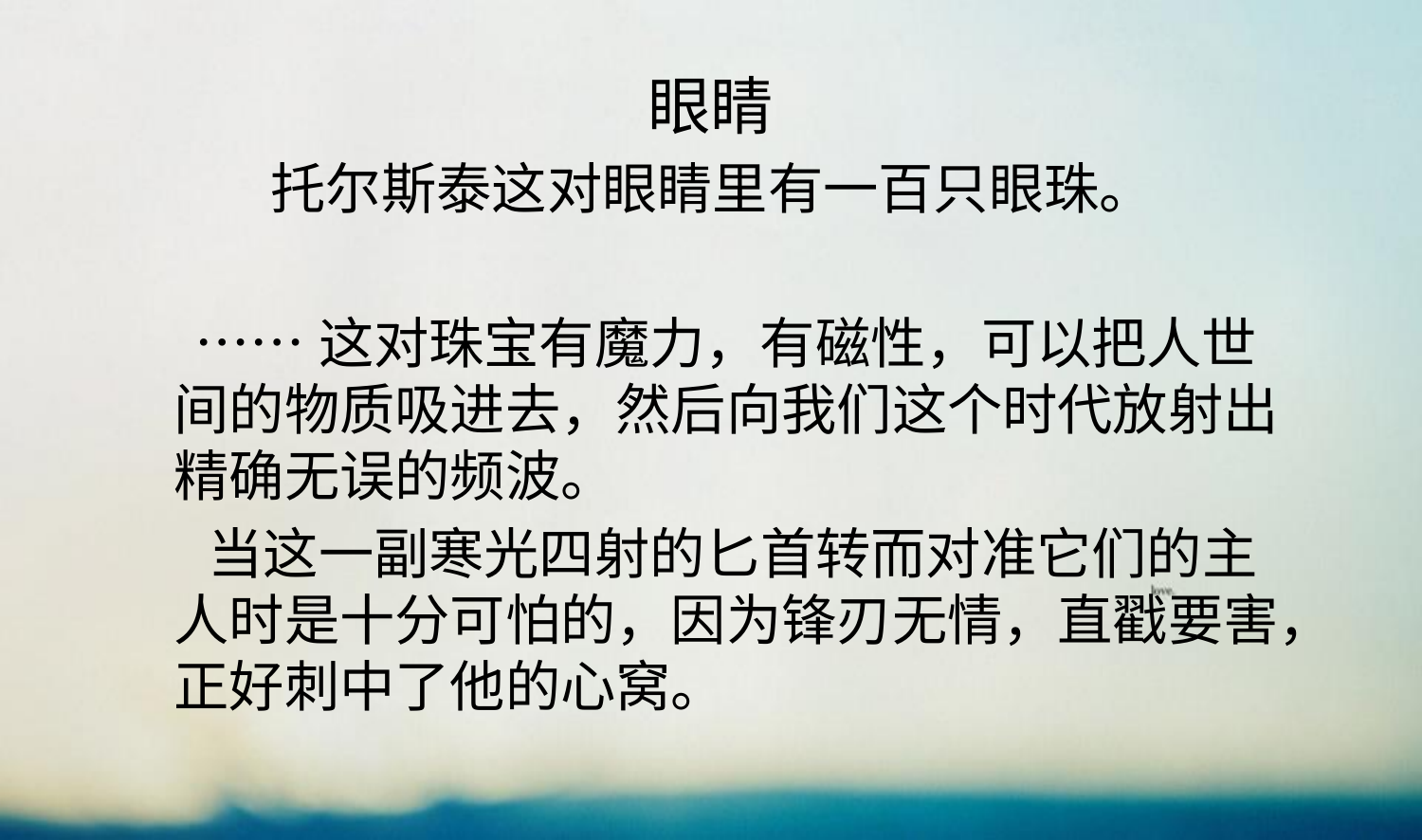

# 眼睛
             托尔斯泰这对眼睛里有一百只眼珠。

      ……这对珠宝有魔力，有磁性，可以把人世间的物质吸进去，然后向我们这个时代放射出精确无误的频波。
      当这一副寒光四射的匕首转而对准它们的主人时是十分可怕的，因为锋刃无情，直戳要害，正好刺中了他的心窝。